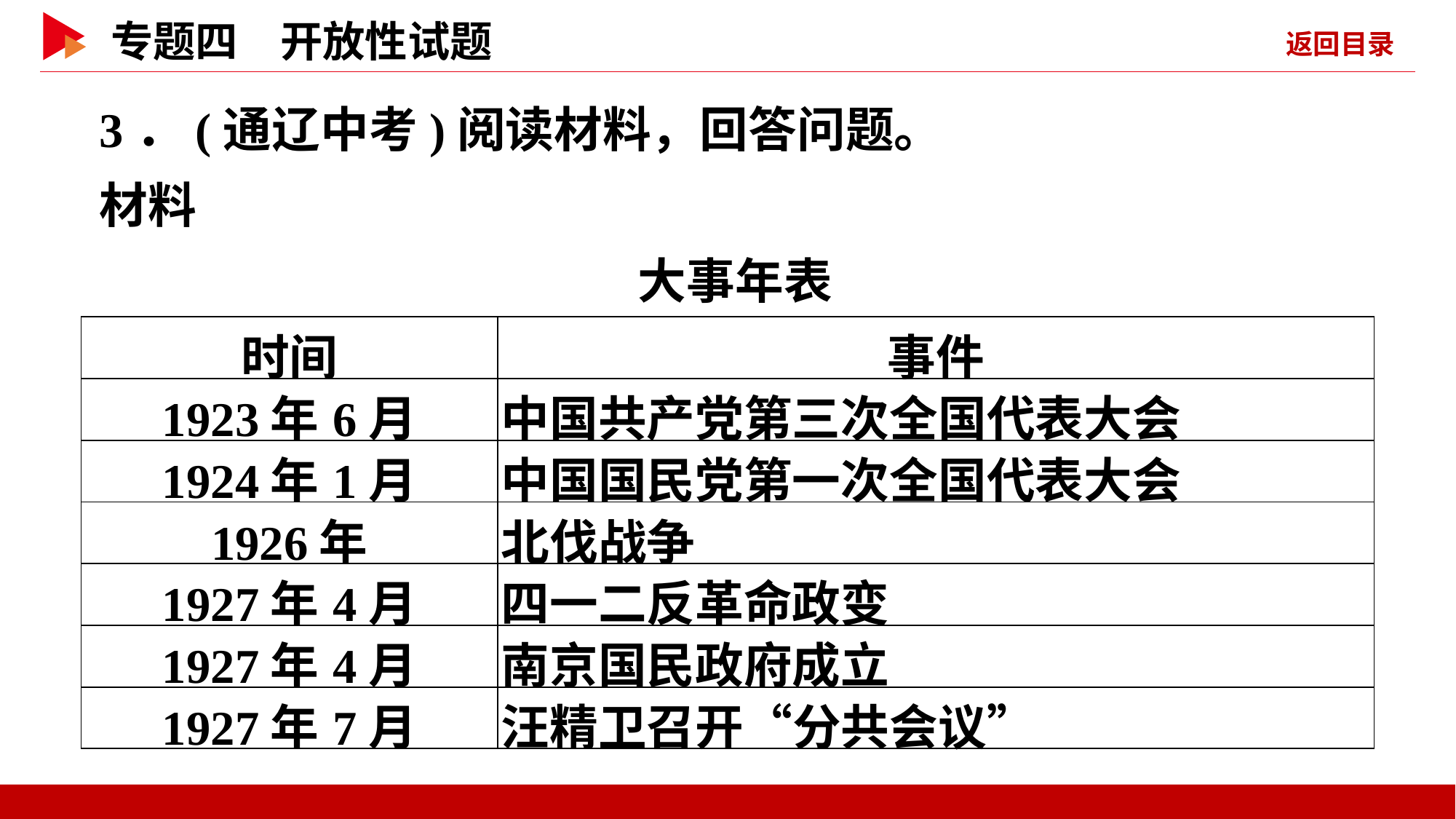

3．(通辽中考)阅读材料，回答问题。
材料
大事年表
| 时间 | 事件 |
| --- | --- |
| 1923年6月 | 中国共产党第三次全国代表大会 |
| 1924年1月 | 中国国民党第一次全国代表大会 |
| 1926年 | 北伐战争 |
| 1927年4月 | 四一二反革命政变 |
| 1927年4月 | 南京国民政府成立 |
| 1927年7月 | 汪精卫召开“分共会议” |